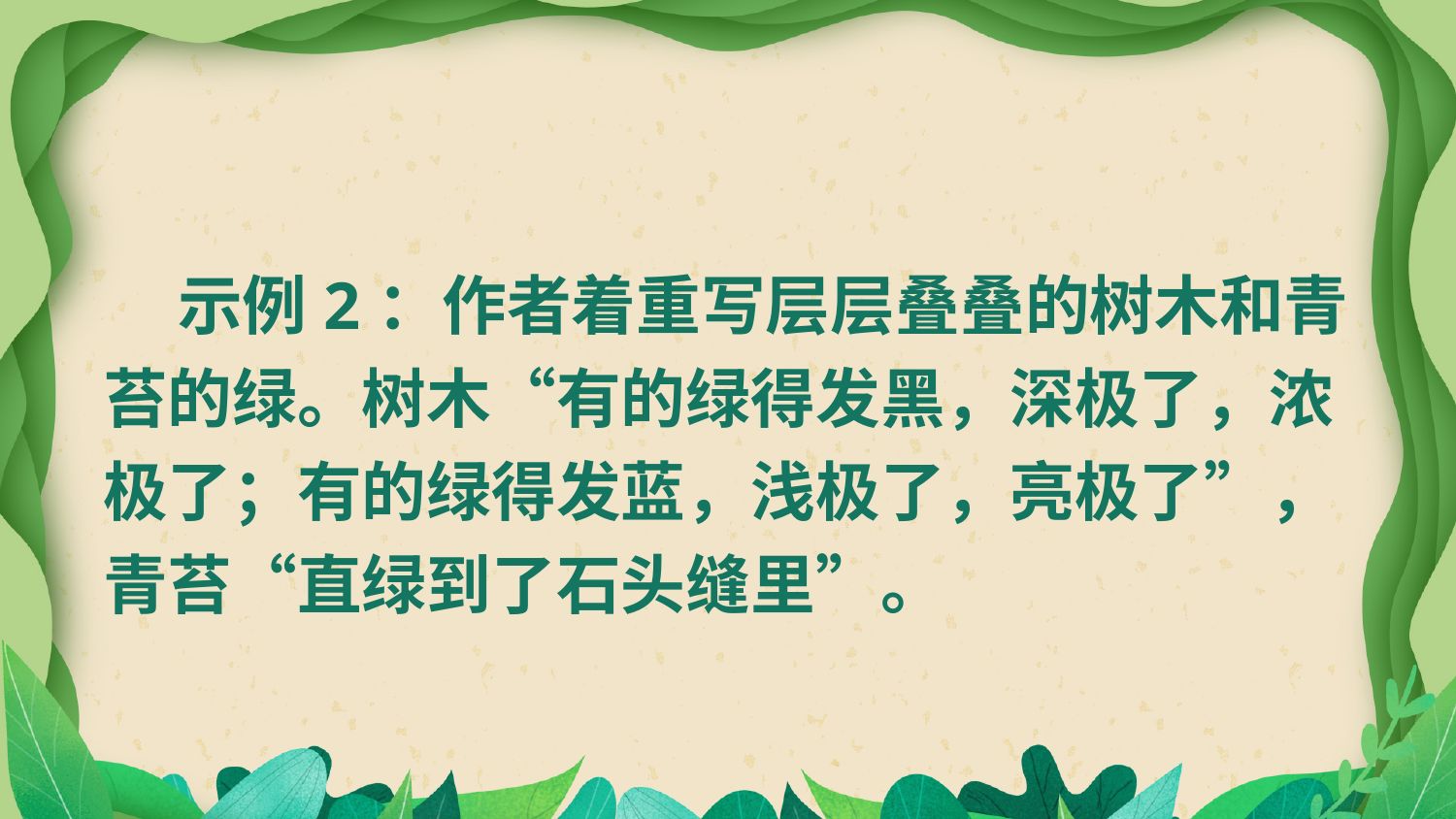

示例2：作者着重写层层叠叠的树木和青苔的绿。树木“有的绿得发黑，深极了，浓极了；有的绿得发蓝，浅极了，亮极了”，青苔“直绿到了石头缝里”。